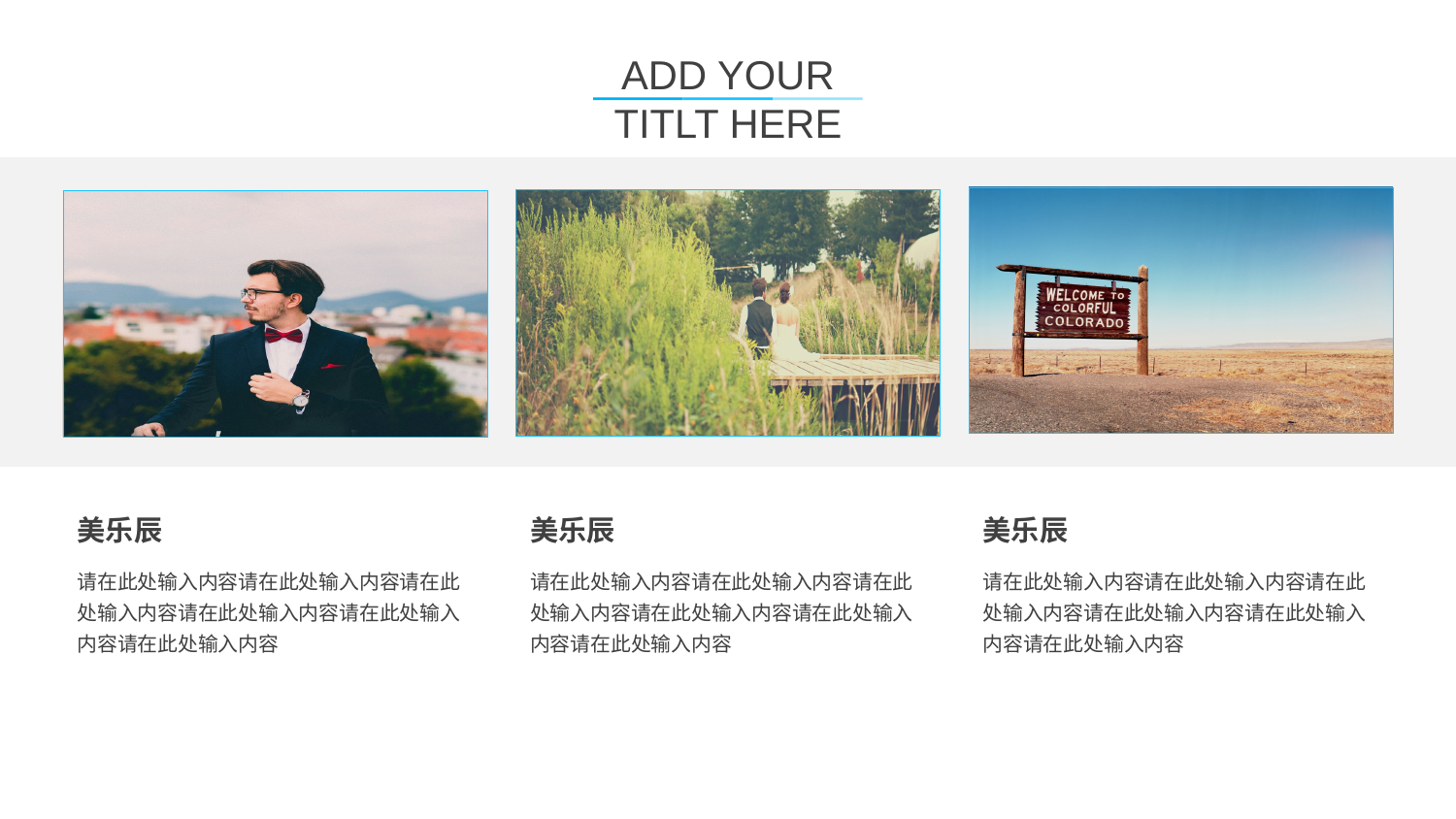

ADD YOUR TITLT HERE

·

美乐辰
请在此处输入内容请在此处输入内容请在此处输入内容请在此处输入内容请在此处输入内容请在此处输入内容
美乐辰
请在此处输入内容请在此处输入内容请在此处输入内容请在此处输入内容请在此处输入内容请在此处输入内容
美乐辰
请在此处输入内容请在此处输入内容请在此处输入内容请在此处输入内容请在此处输入内容请在此处输入内容